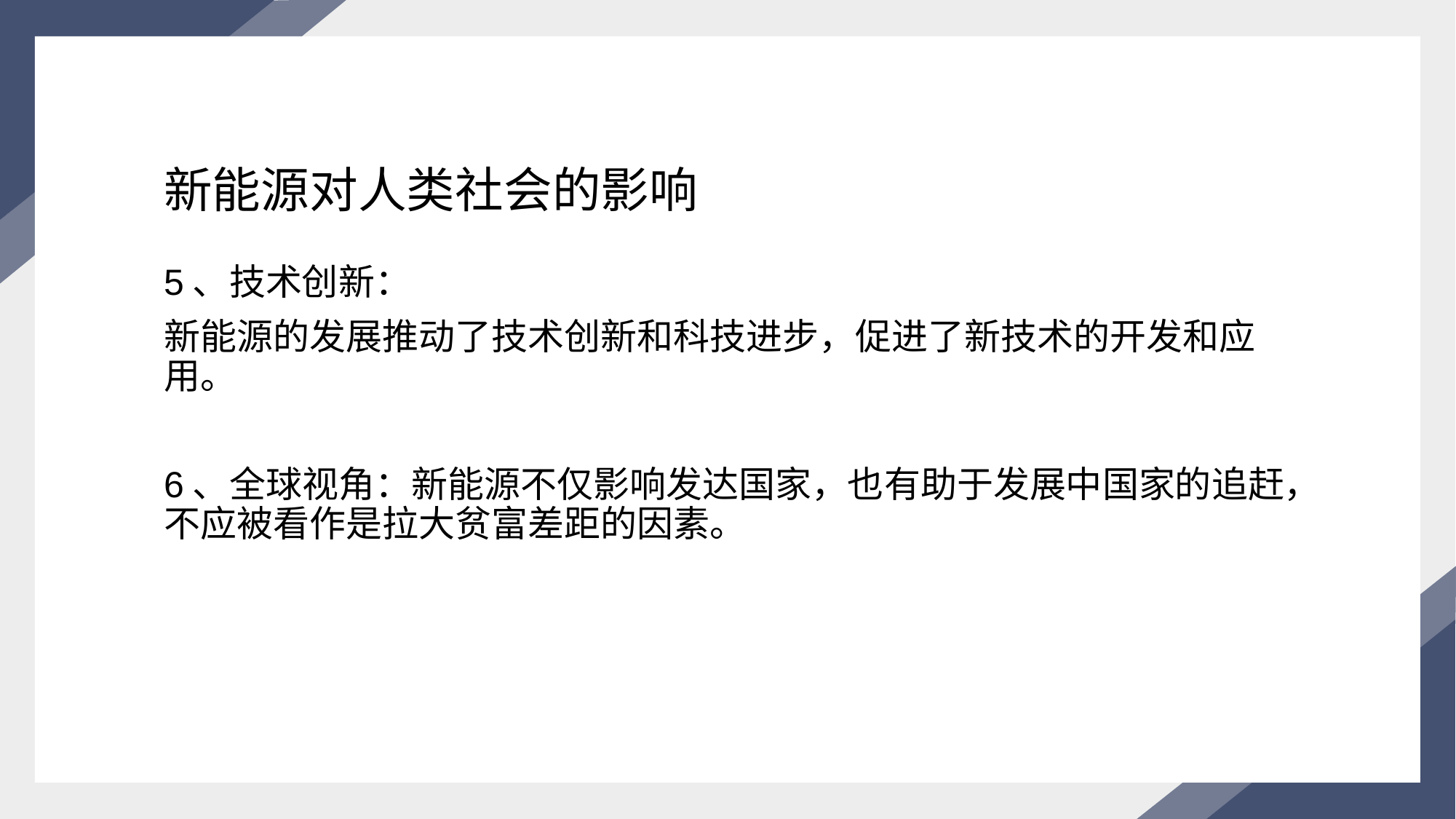

# 新能源对人类社会的影响
5、技术创新：
新能源的发展推动了技术创新和科技进步，促进了新技术的开发和应用。

6、全球视角：新能源不仅影响发达国家，也有助于发展中国家的追赶，不应被看作是拉大贫富差距的因素。